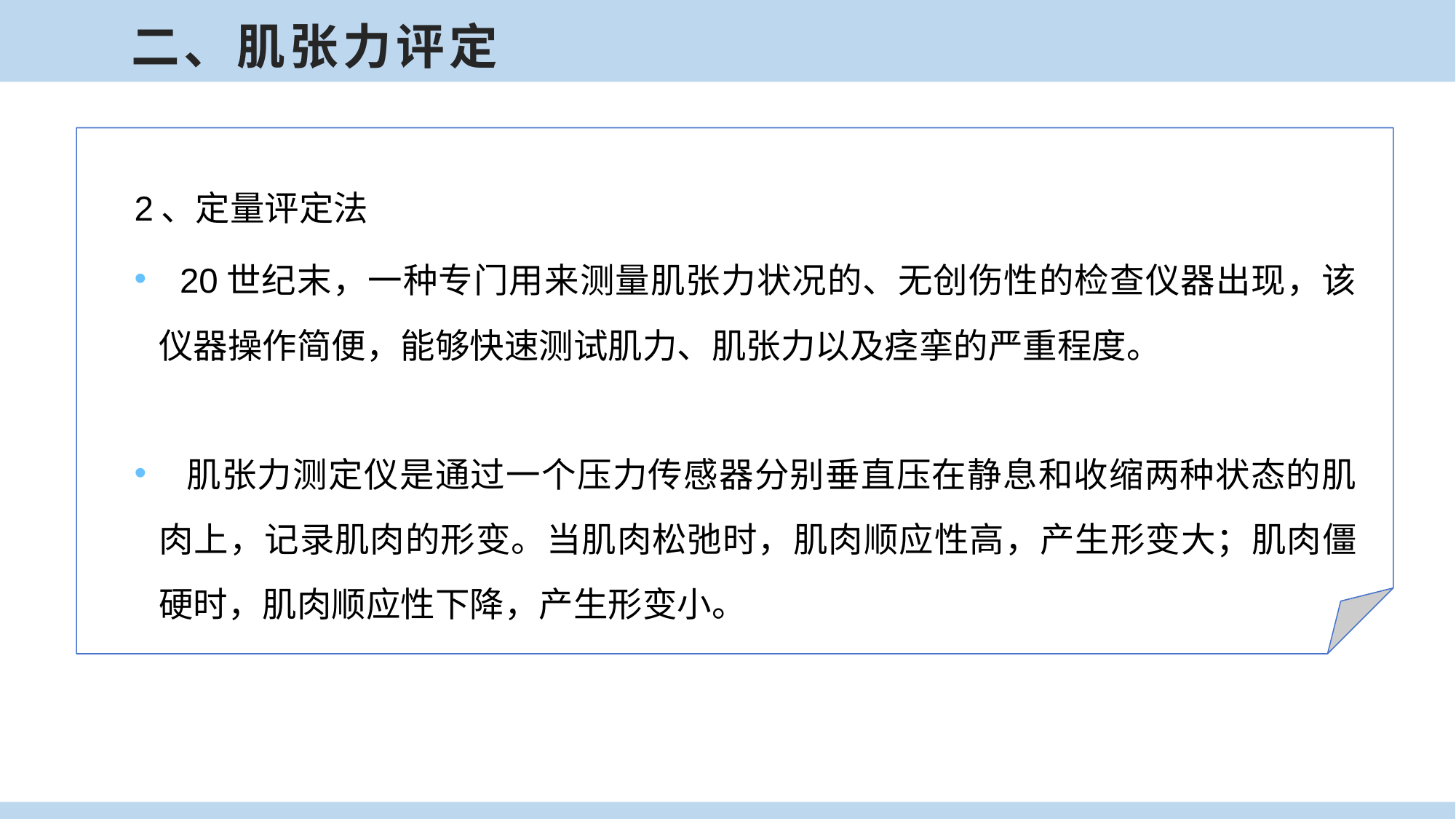

二、肌张力评定

2、定量评定法
  20世纪末，一种专门用来测量肌张力状况的、无创伤性的检查仪器出现，该仪器操作简便，能够快速测试肌力、肌张力以及痉挛的严重程度。

  肌张力测定仪是通过一个压力传感器分别垂直压在静息和收缩两种状态的肌肉上，记录肌肉的形变。当肌肉松弛时，肌肉顺应性高，产生形变大；肌肉僵硬时，肌肉顺应性下降，产生形变小。